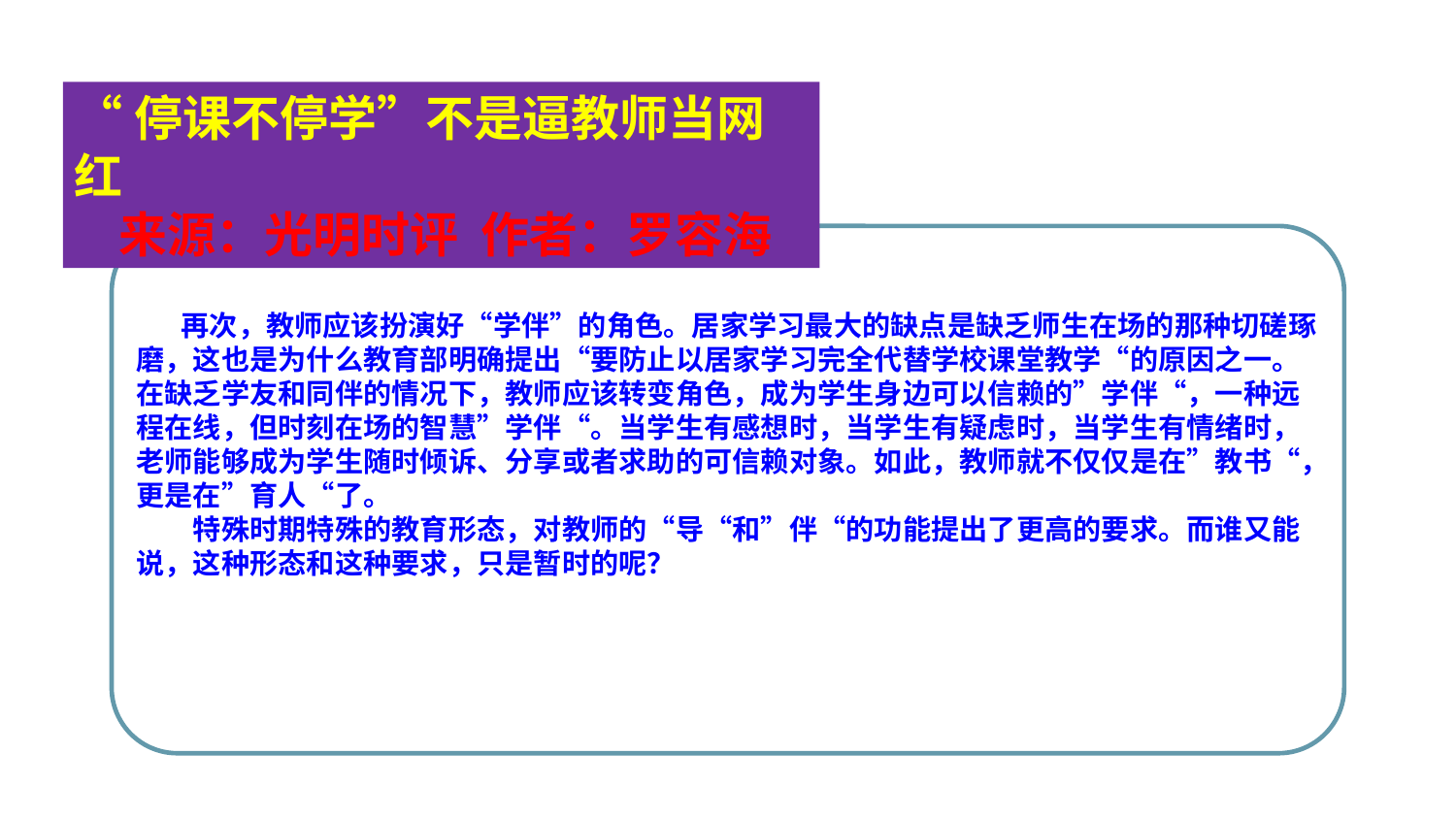

“停课不停学”不是逼教师当网红
   来源：光明时评  作者：罗容海
      再次，教师应该扮演好“学伴”的角色。居家学习最大的缺点是缺乏师生在场的那种切磋琢磨，这也是为什么教育部明确提出“要防止以居家学习完全代替学校课堂教学“的原因之一。在缺乏学友和同伴的情况下，教师应该转变角色，成为学生身边可以信赖的”学伴“，一种远程在线，但时刻在场的智慧”学伴“。当学生有感想时，当学生有疑虑时，当学生有情绪时，老师能够成为学生随时倾诉、分享或者求助的可信赖对象。如此，教师就不仅仅是在”教书“，更是在”育人“了。
　　特殊时期特殊的教育形态，对教师的“导“和”伴“的功能提出了更高的要求。而谁又能说，这种形态和这种要求，只是暂时的呢？